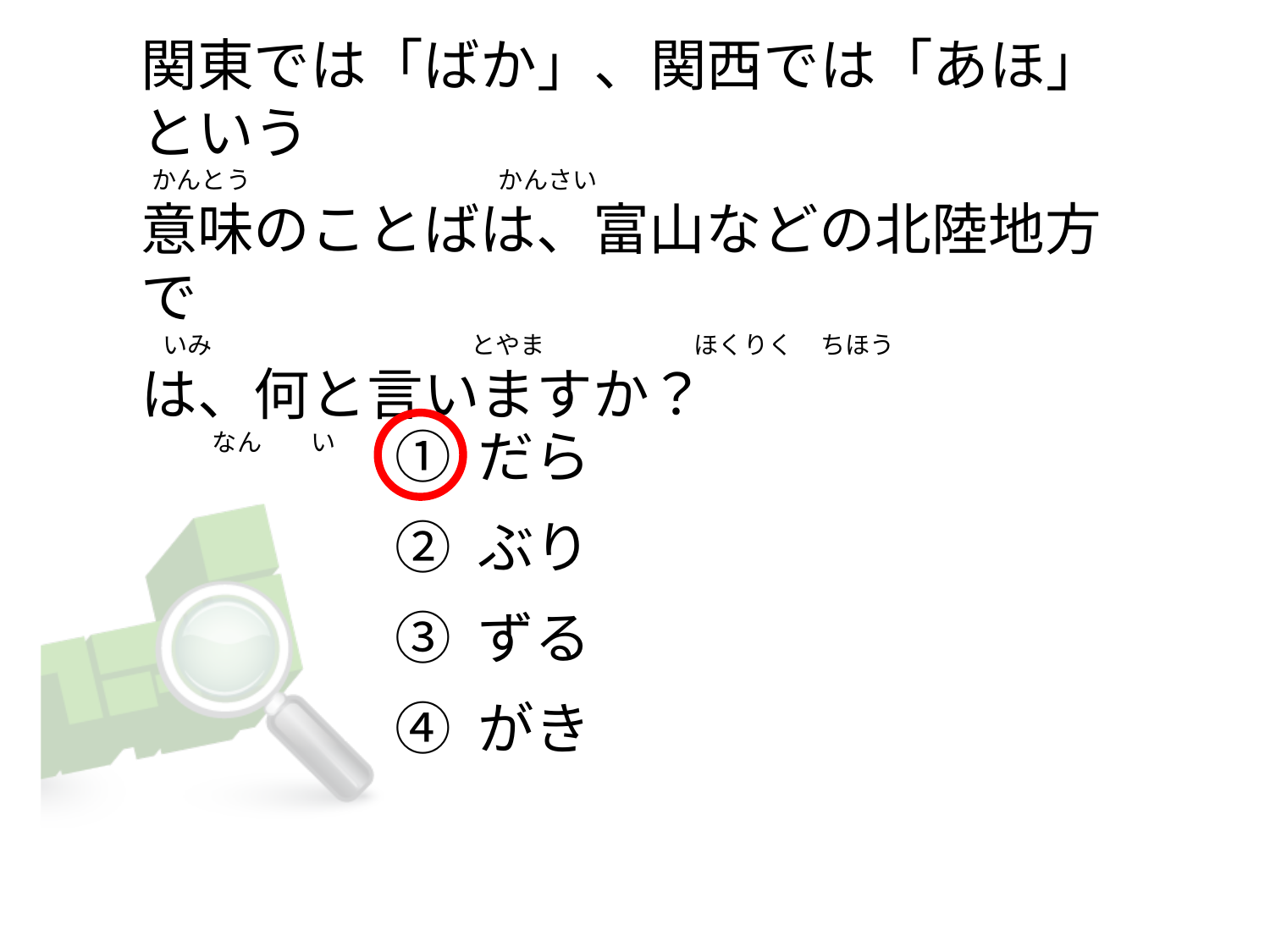

# 関東では「ばか」、関西では「あほ」という   かんとう                                             かんさい 意味のことばは、富山などの北陸地方で     いみ                                               とやま                           ほくりく     ちほう は、何と言いますか？              なん         い

① だら
② ぶり
③ ずる
④ がき